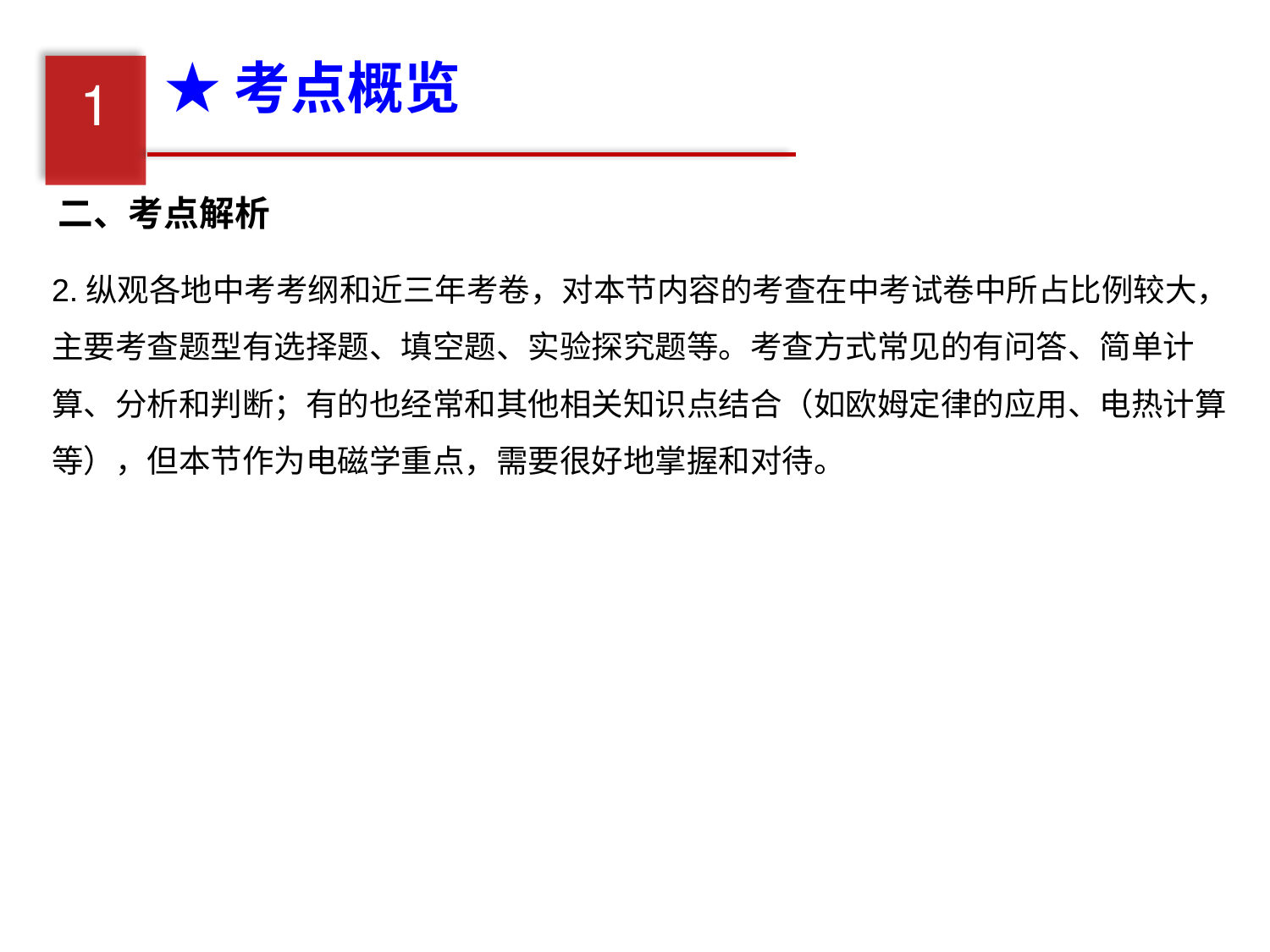

★考点概览

1
二、考点解析
2.纵观各地中考考纲和近三年考卷，对本节内容的考查在中考试卷中所占比例较大，主要考查题型有选择题、填空题、实验探究题等。考查方式常见的有问答、简单计算、分析和判断；有的也经常和其他相关知识点结合（如欧姆定律的应用、电热计算等），但本节作为电磁学重点，需要很好地掌握和对待。